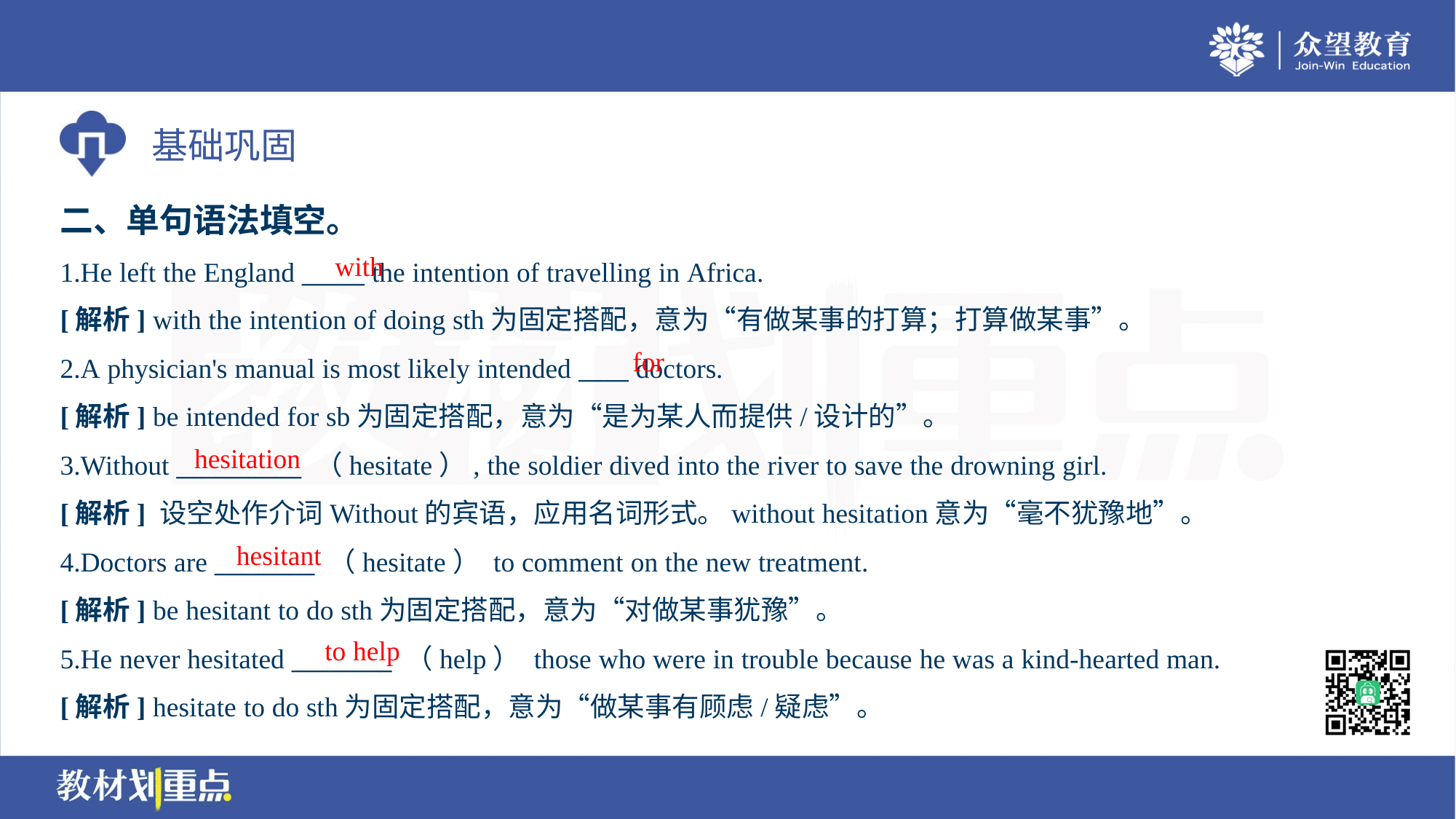

二、单句语法填空。
with
1.He left the England _____ the intention of travelling in Africa.
[解析] with the intention of doing sth为固定搭配，意为“有做某事的打算；打算做某事”。
for
2.A physician's manual is most likely intended ____ doctors.
[解析] be intended for sb为固定搭配，意为“是为某人而提供/设计的”。
hesitation
3.Without __________ （hesitate）, the soldier dived into the river to save the drowning girl.
[解析] 设空处作介词Without的宾语，应用名词形式。without hesitation意为“毫不犹豫地”。
hesitant
4.Doctors are ________ （hesitate） to comment on the new treatment.
[解析] be hesitant to do sth为固定搭配，意为“对做某事犹豫”。
to help
5.He never hesitated ________ （help） those who were in trouble because he was a kind-hearted man.
[解析] hesitate to do sth为固定搭配，意为“做某事有顾虑/疑虑”。